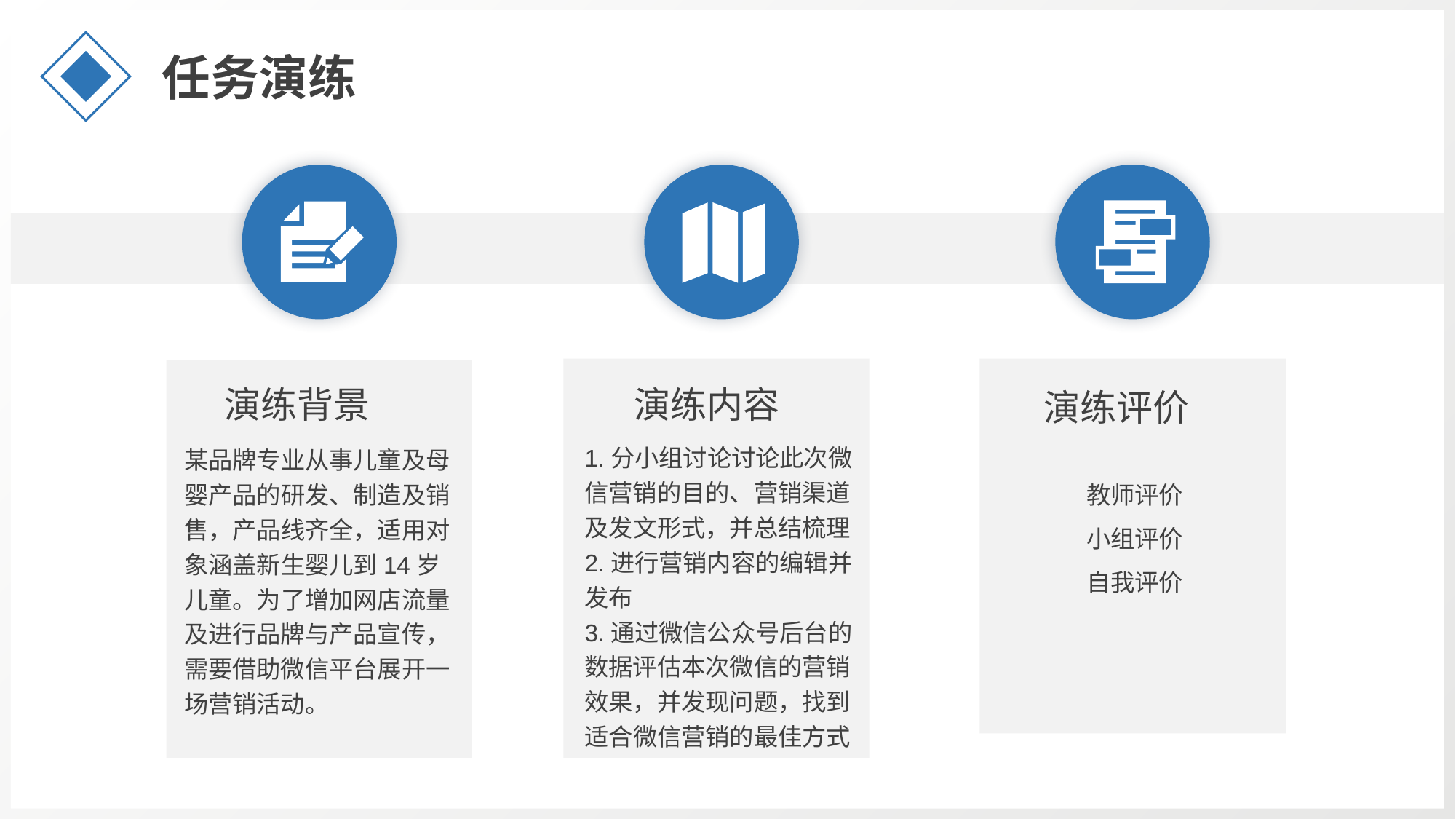

任务演练

演练背景
演练内容
演练评价
1.分小组讨论讨论此次微信营销的目的、营销渠道及发文形式，并总结梳理
2.进行营销内容的编辑并发布
3.通过微信公众号后台的数据评估本次微信的营销效果，并发现问题，找到适合微信营销的最佳方式
某品牌专业从事儿童及母婴产品的研发、制造及销售，产品线齐全，适用对象涵盖新生婴儿到14岁儿童。为了增加网店流量及进行品牌与产品宣传，需要借助微信平台展开一场营销活动。
教师评价
小组评价
自我评价